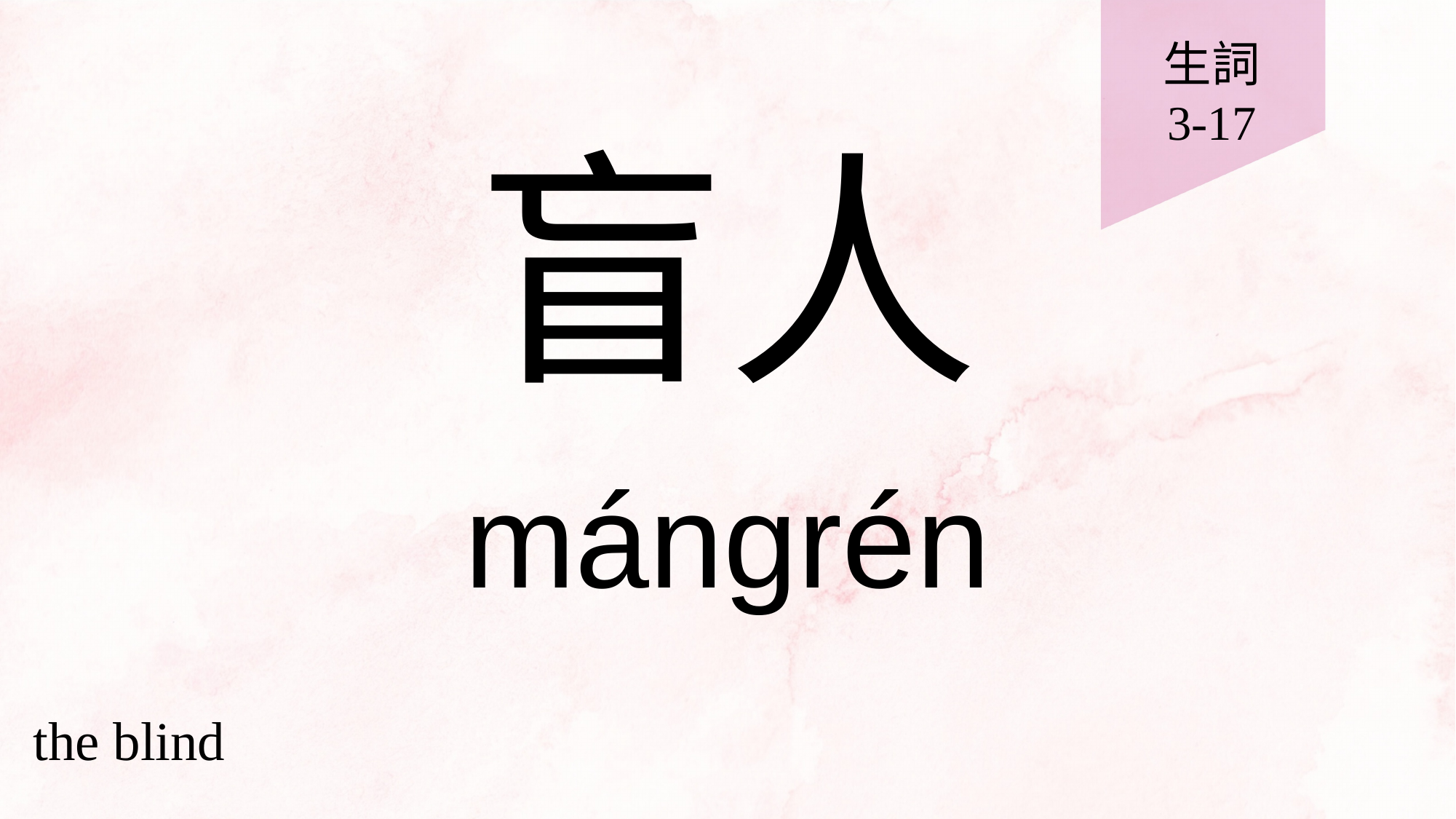

生詞
3-17
# 盲人
mángrén
the blind